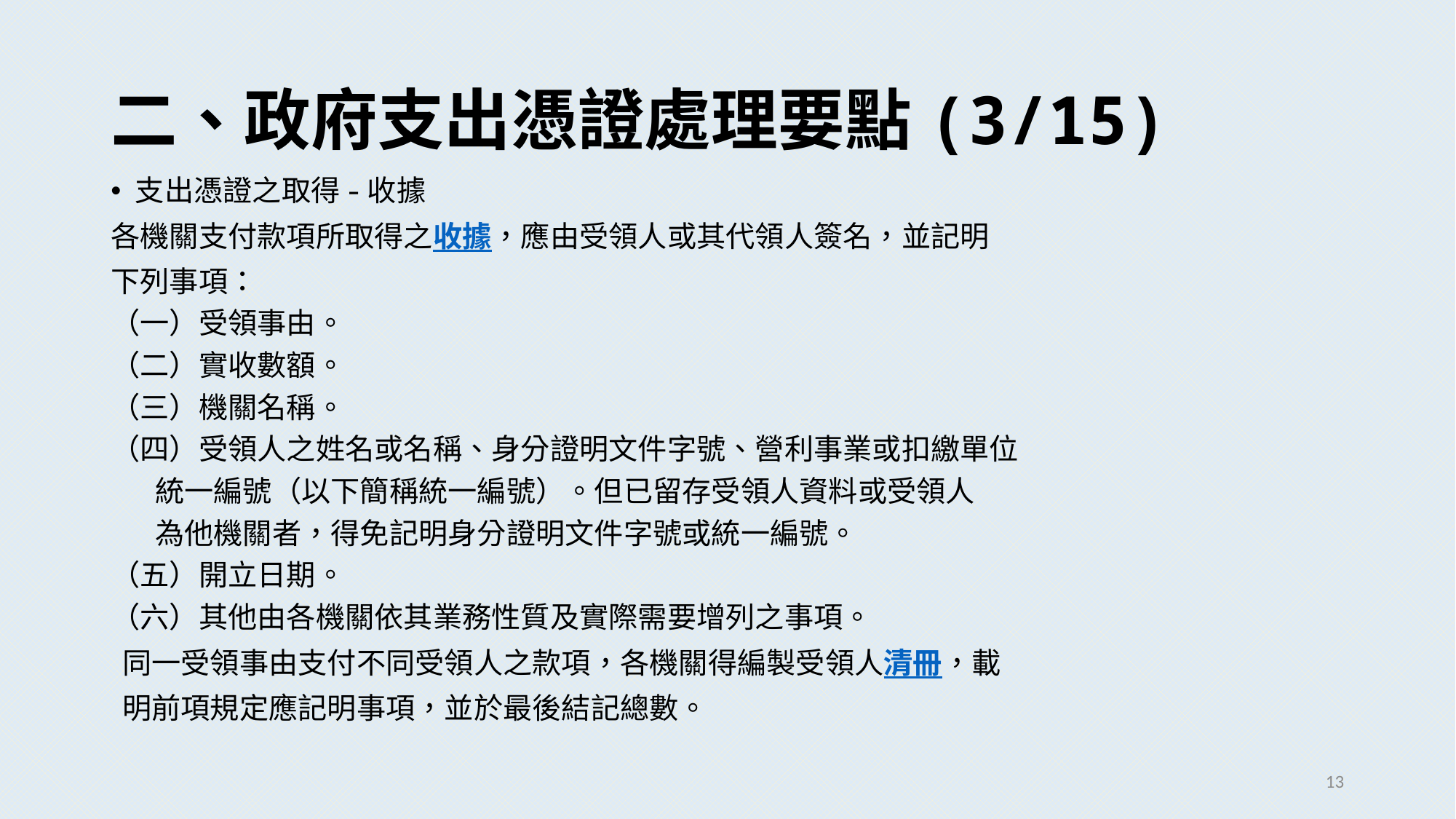

# 二、政府支出憑證處理要點(3/15)
支出憑證之取得-收據
各機關支付款項所取得之收據，應由受領人或其代領人簽名，並記明
下列事項：
（一）受領事由。
（二）實收數額。
（三）機關名稱。
（四）受領人之姓名或名稱、身分證明文件字號、營利事業或扣繳單位
      統一編號（以下簡稱統一編號）。但已留存受領人資料或受領人
      為他機關者，得免記明身分證明文件字號或統一編號。
（五）開立日期。
（六）其他由各機關依其業務性質及實際需要增列之事項。
 同一受領事由支付不同受領人之款項，各機關得編製受領人清冊，載
 明前項規定應記明事項，並於最後結記總數。

13